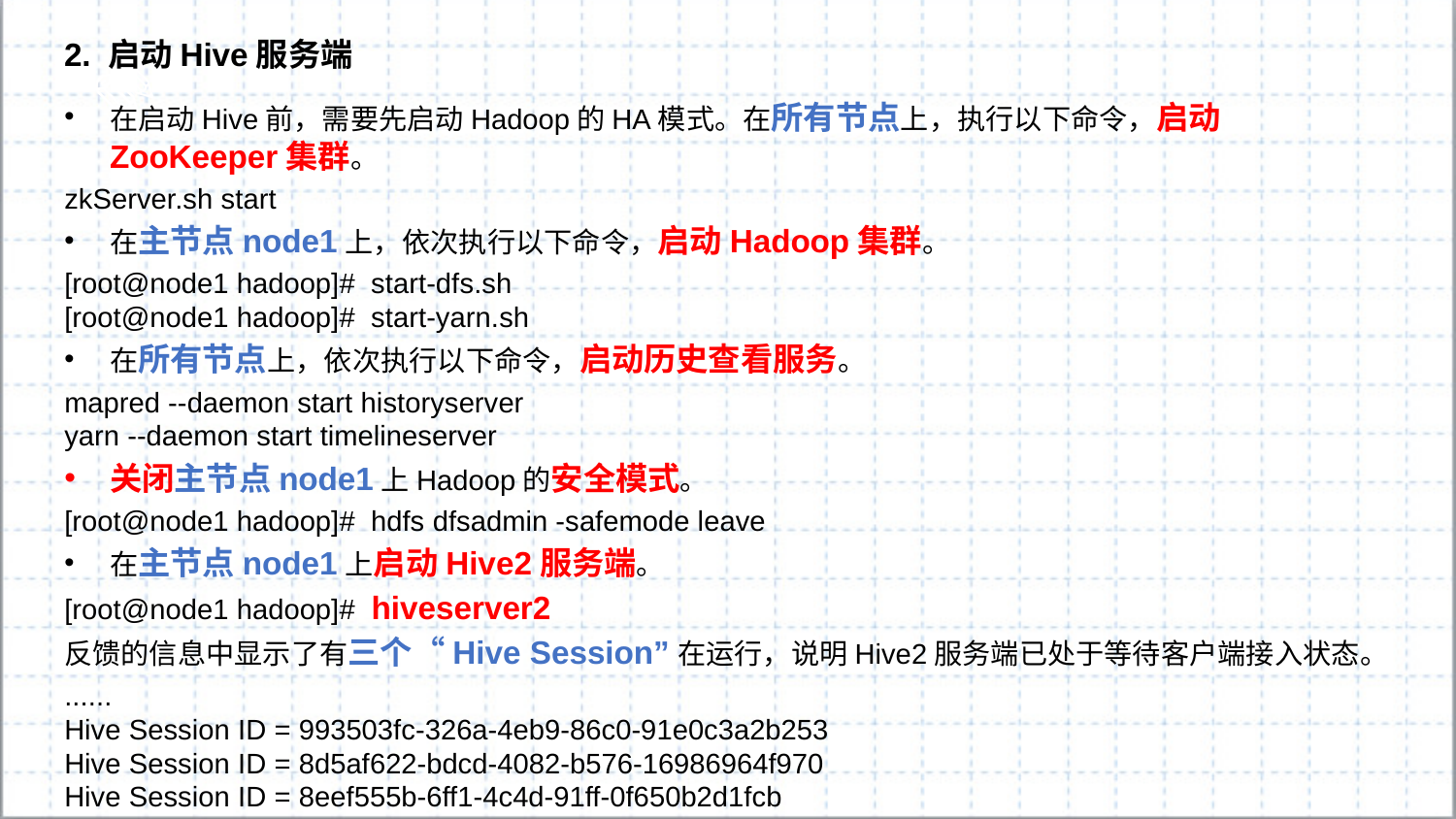

2. 启动Hive服务端
在启动Hive前，需要先启动Hadoop的HA模式。在所有节点上，执行以下命令，启动ZooKeeper集群。
zkServer.sh start
在主节点node1上，依次执行以下命令，启动Hadoop集群。
[root@node1 hadoop]#  start-dfs.sh
[root@node1 hadoop]#  start-yarn.sh
在所有节点上，依次执行以下命令，启动历史查看服务。
mapred --daemon start historyserver
yarn --daemon start timelineserver
关闭主节点node1上Hadoop的安全模式。
[root@node1 hadoop]#  hdfs dfsadmin -safemode leave
在主节点node1上启动Hive2服务端。
[root@node1 hadoop]#  hiveserver2
反馈的信息中显示了有三个“Hive Session”在运行，说明Hive2服务端已处于等待客户端接入状态。
......
Hive Session ID = 993503fc-326a-4eb9-86c0-91e0c3a2b253
Hive Session ID = 8d5af622-bdcd-4082-b576-16986964f970
Hive Session ID = 8eef555b-6ff1-4c4d-91ff-0f650b2d1fcb